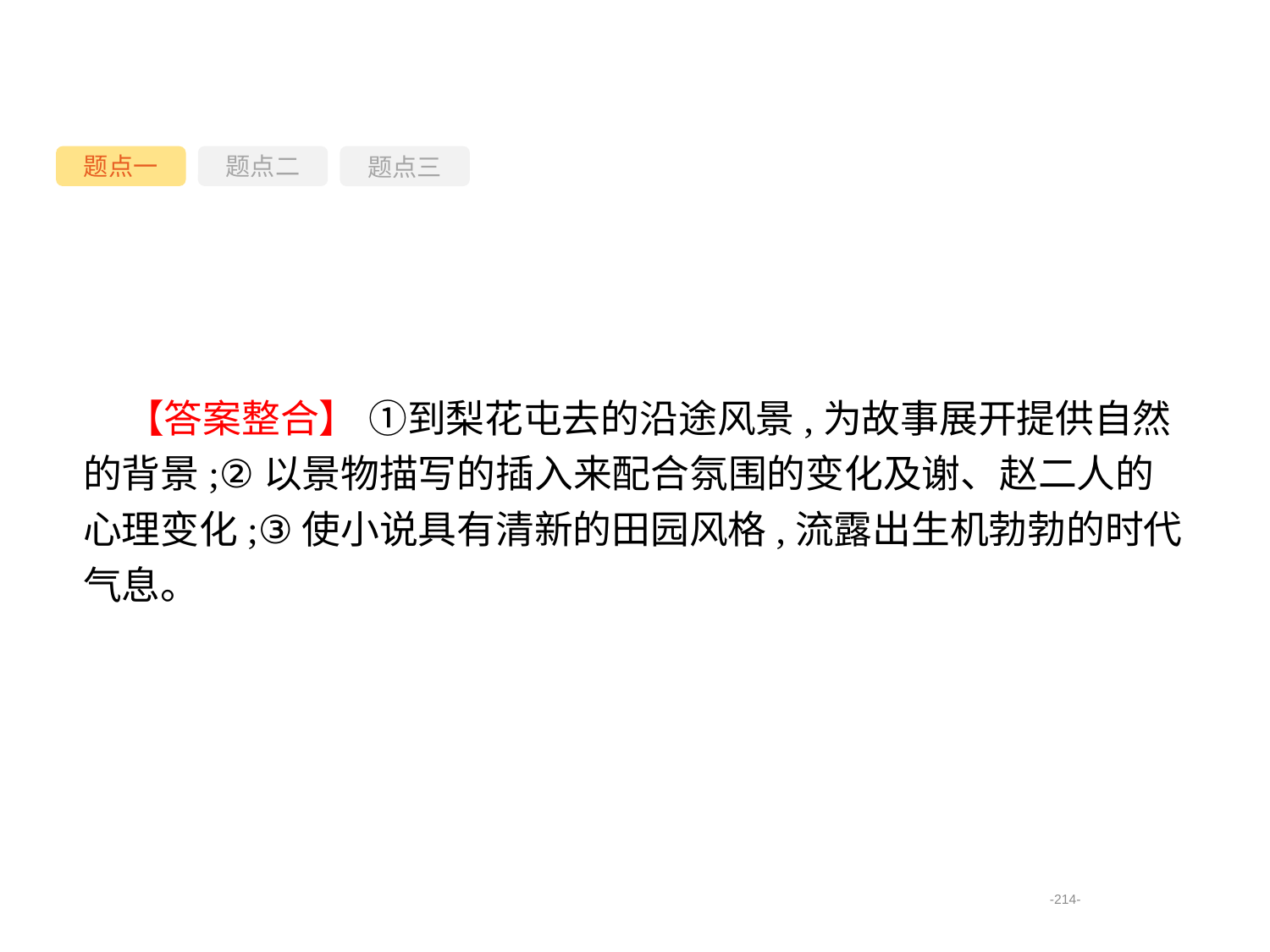

题点一
题点三
题点二
【答案整合】 ①到梨花屯去的沿途风景,为故事展开提供自然的背景;②以景物描写的插入来配合氛围的变化及谢、赵二人的心理变化;③使小说具有清新的田园风格,流露出生机勃勃的时代气息。
-214-